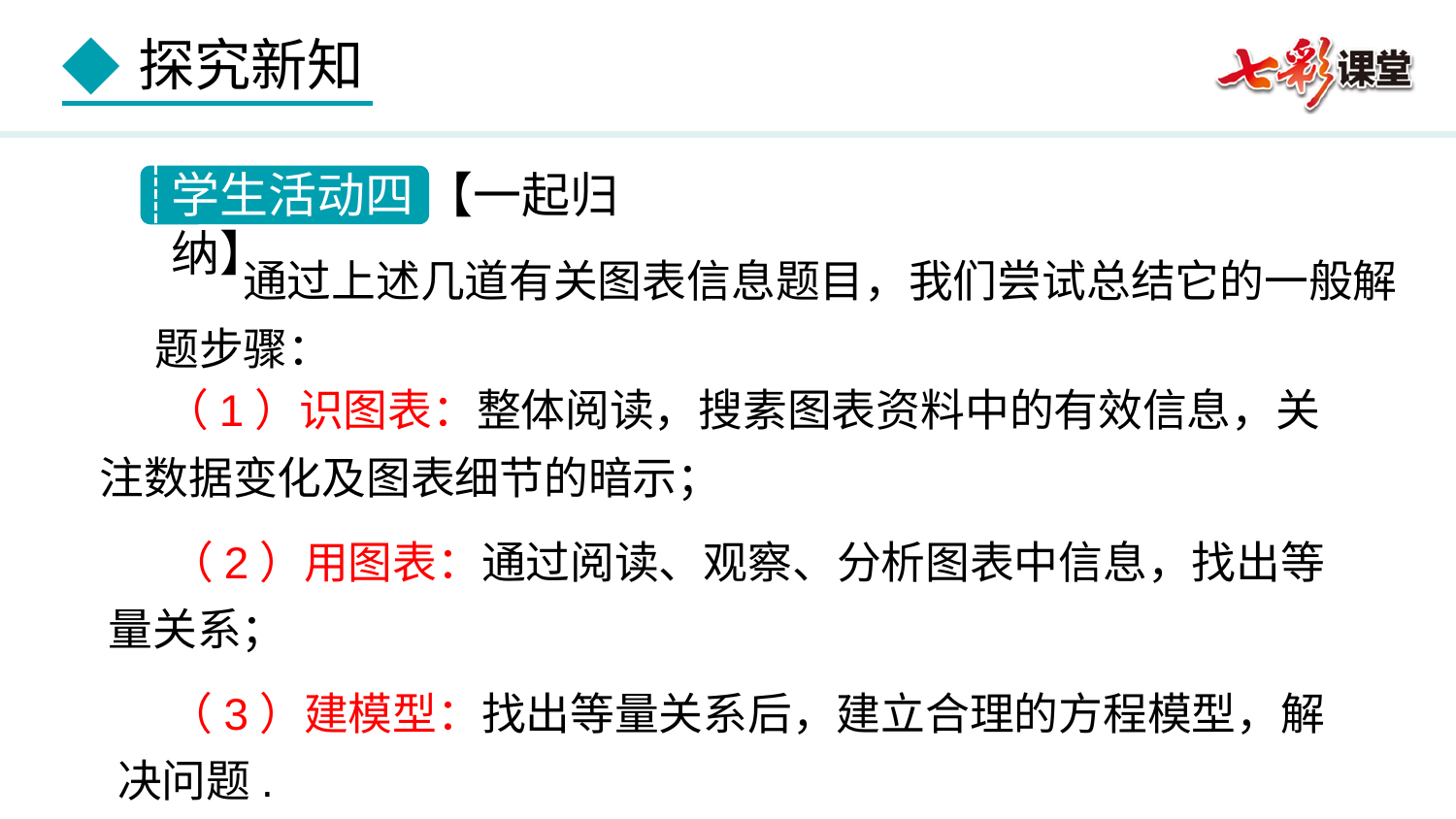

学生活动四 【一起归纳】

       通过上述几道有关图表信息题目，我们尝试总结它的一般解题步骤：
     （1）识图表：整体阅读，搜素图表资料中的有效信息，关注数据变化及图表细节的暗示；
     （2）用图表：通过阅读、观察、分析图表中信息，找出等量关系；
    （3）建模型：找出等量关系后，建立合理的方程模型，解决问题.